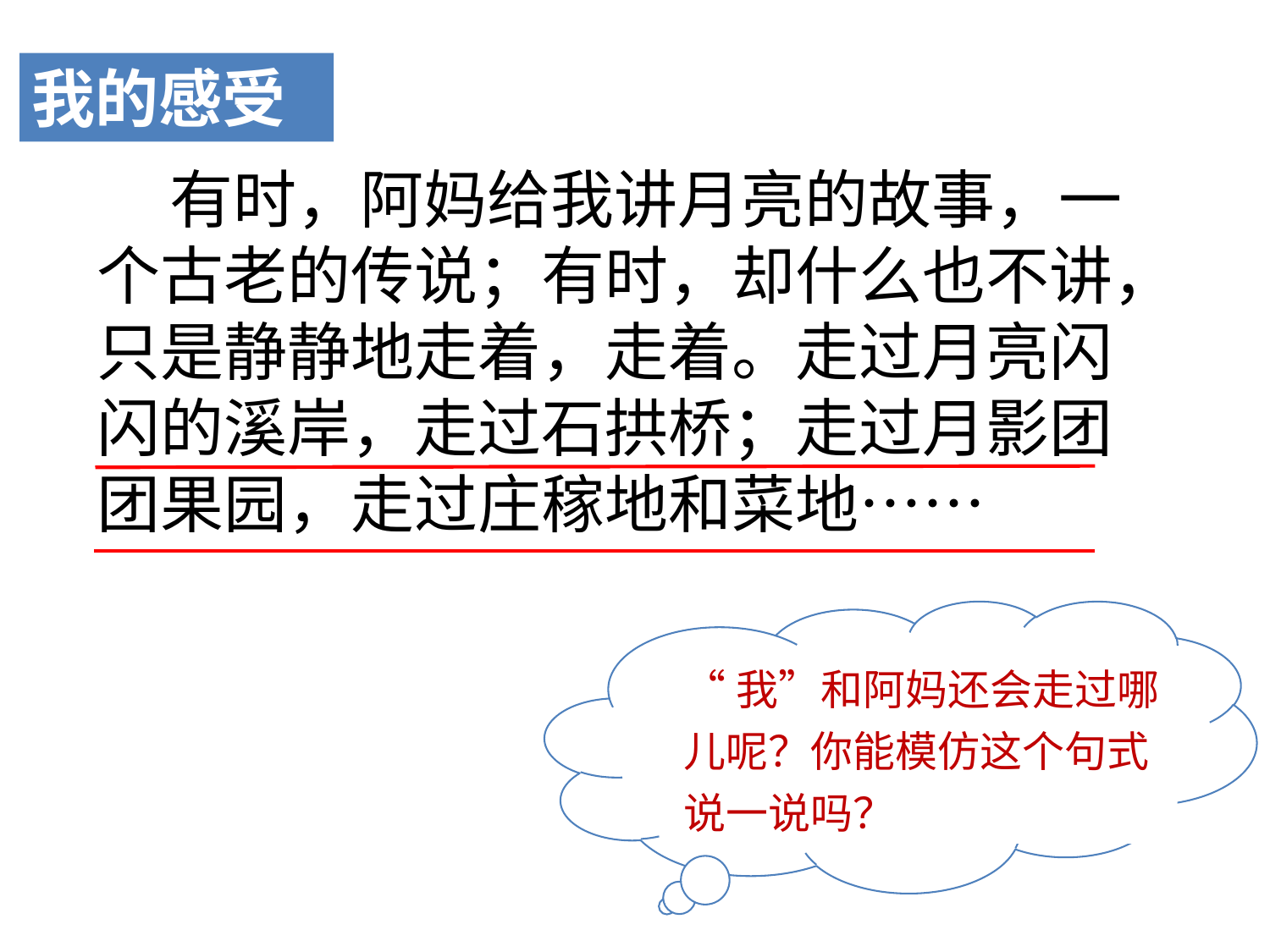

我的感受
    有时，阿妈给我讲月亮的故事，一个古老的传说；有时，却什么也不讲，只是静静地走着，走着。走过月亮闪闪的溪岸，走过石拱桥；走过月影团团果园，走过庄稼地和菜地……

“我”和阿妈还会走过哪儿呢？你能模仿这个句式说一说吗？